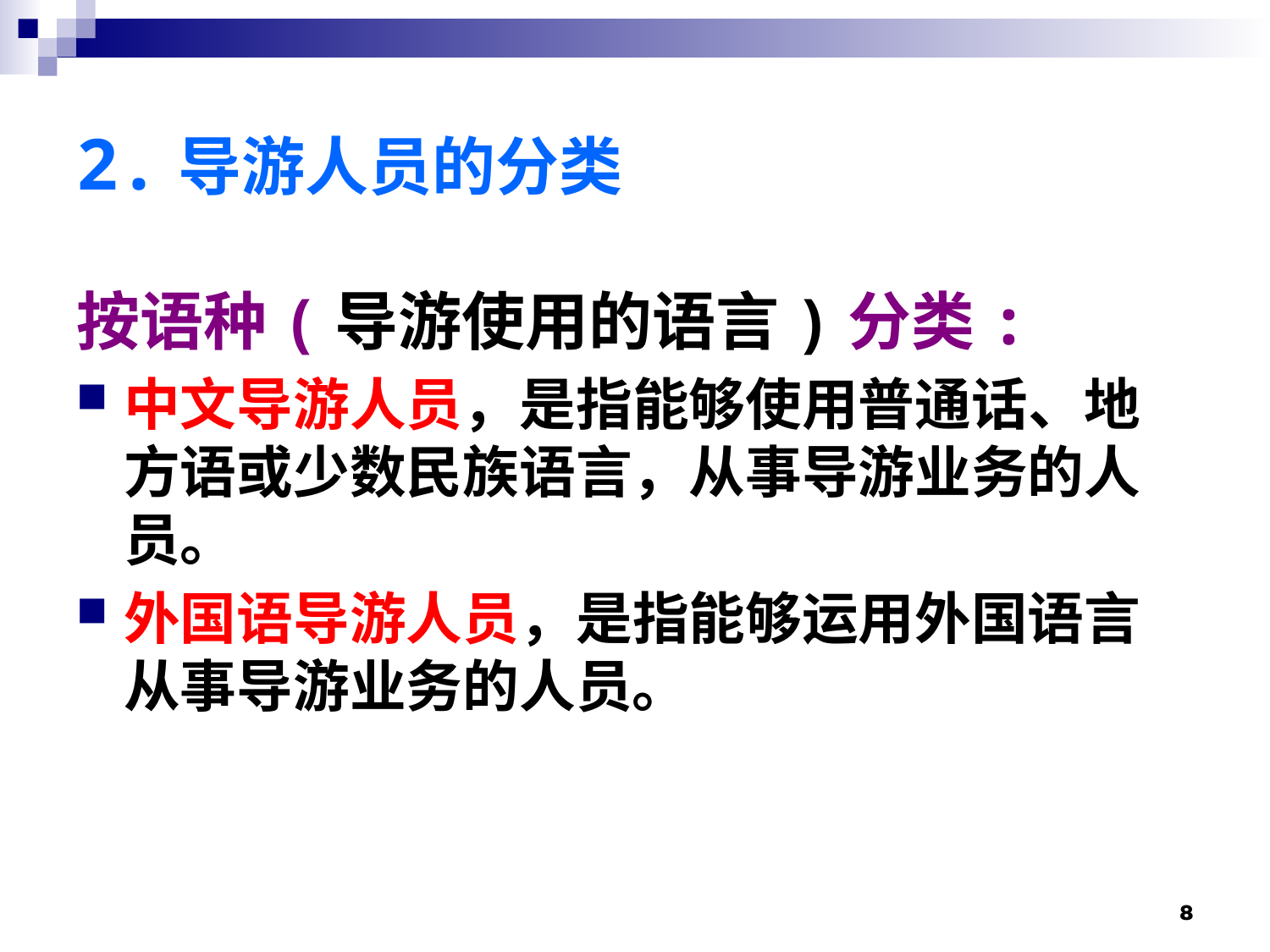

# 2.导游人员的分类
按语种(导游使用的语言)分类:
中文导游人员，是指能够使用普通话、地方语或少数民族语言，从事导游业务的人员。
外国语导游人员，是指能够运用外国语言从事导游业务的人员。
8